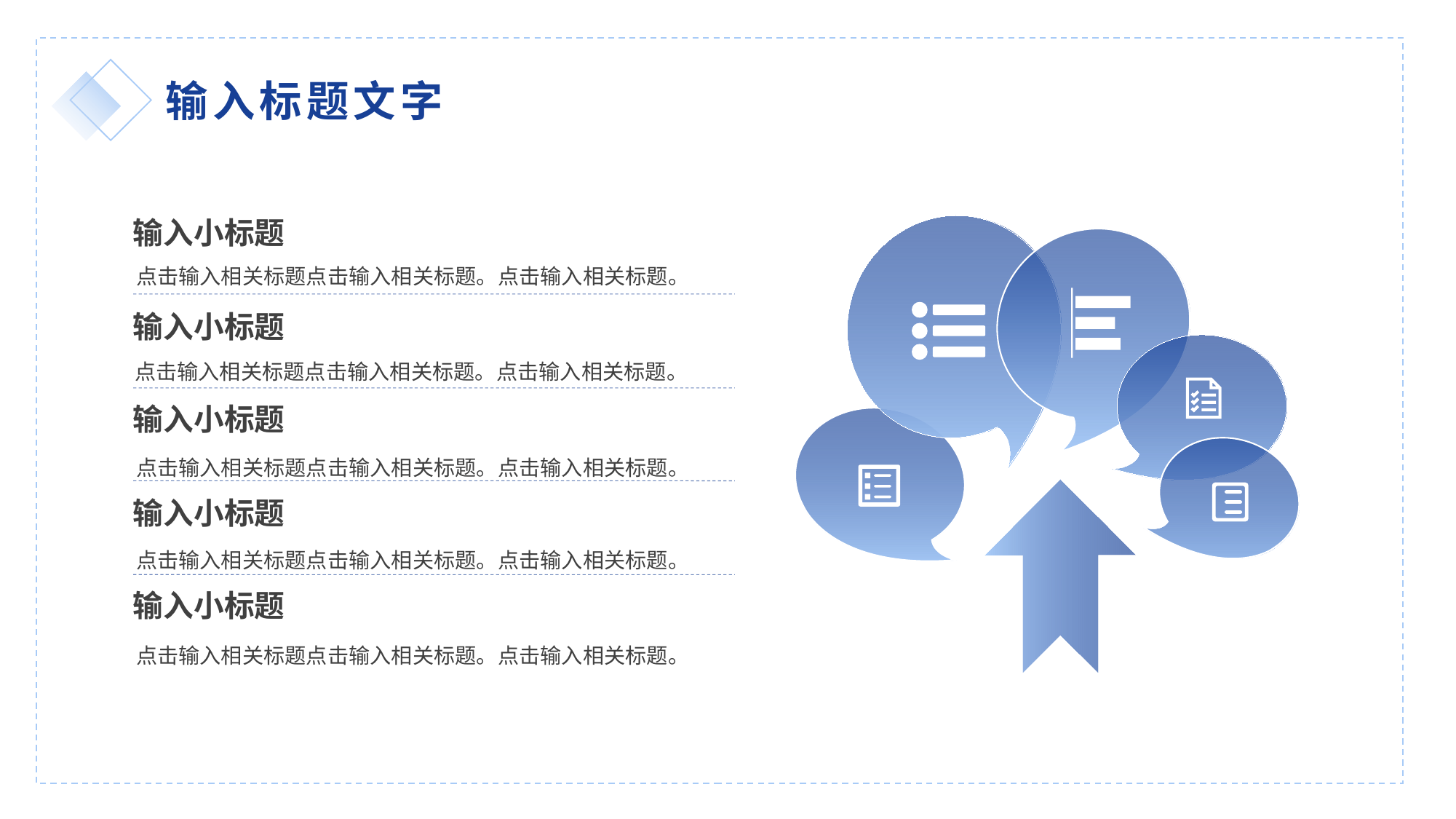

输入标题文字

输入小标题

点击输入相关标题点击输入相关标题。点击输入相关标题。

输入小标题

点击输入相关标题点击输入相关标题。点击输入相关标题。

输入小标题

点击输入相关标题点击输入相关标题。点击输入相关标题。

输入小标题

点击输入相关标题点击输入相关标题。点击输入相关标题。

输入小标题
点击输入相关标题点击输入相关标题。点击输入相关标题。